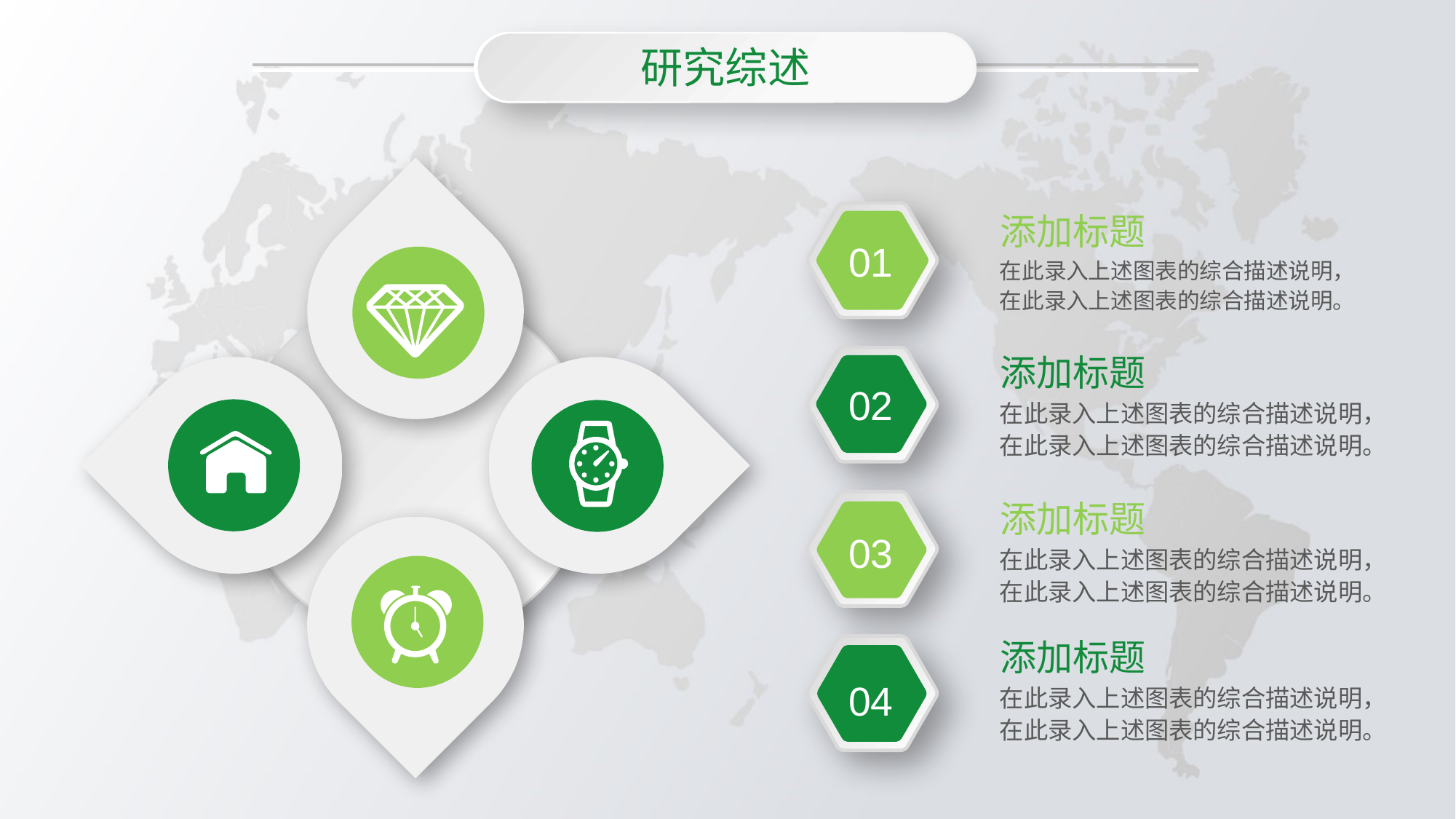

研究综述

01
添加标题
在此录入上述图表的综合描述说明，
在此录入上述图表的综合描述说明。

添加标题

02

在此录入上述图表的综合描述说明，
在此录入上述图表的综合描述说明。

添加标题

03

在此录入上述图表的综合描述说明，
在此录入上述图表的综合描述说明。
添加标题

04
在此录入上述图表的综合描述说明，
在此录入上述图表的综合描述说明。